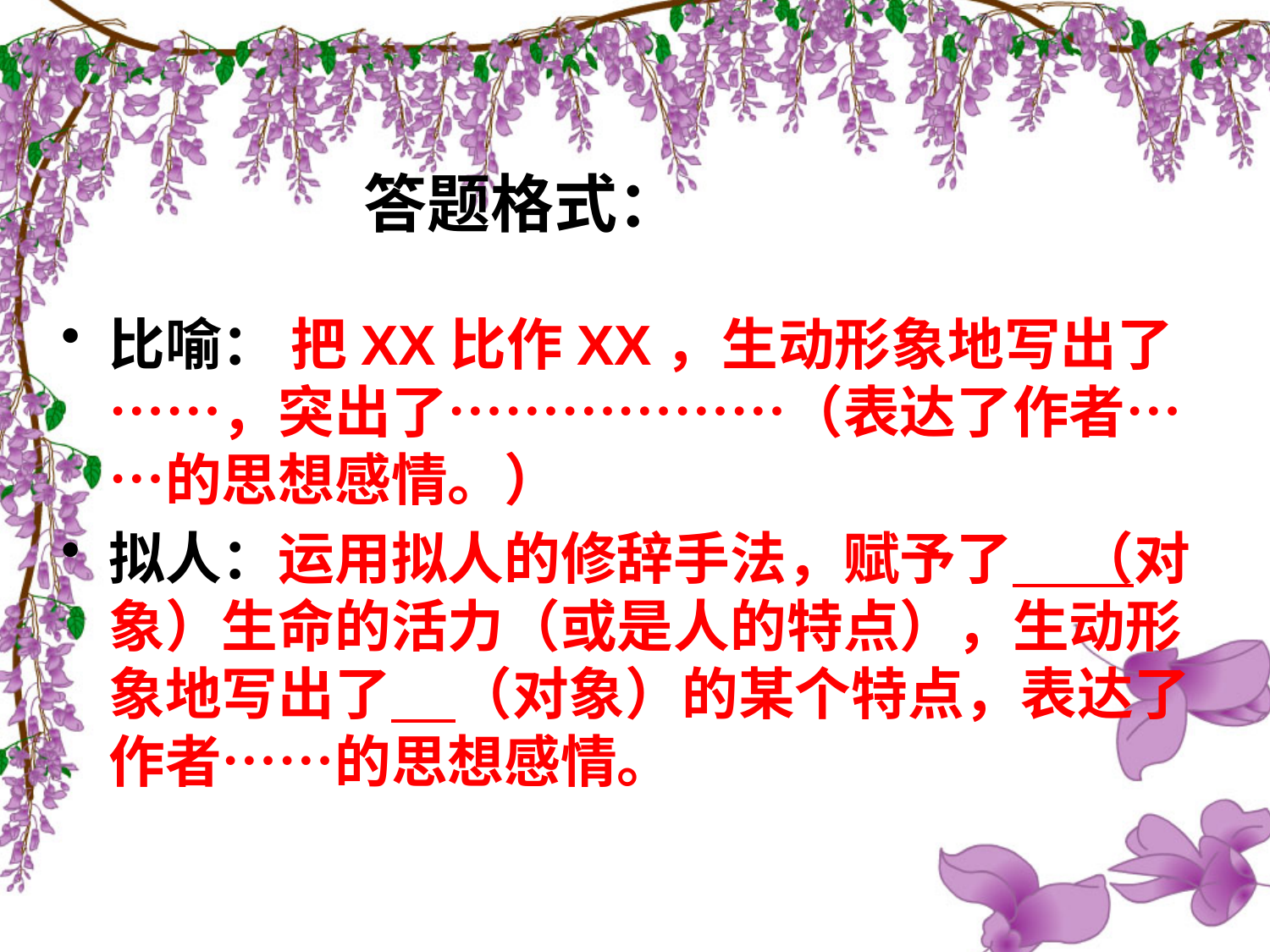

# 答题格式：
比喻： 把XX比作XX，生动形象地写出了……，突出了………………（表达了作者……的思想感情。）
拟人：运用拟人的修辞手法，赋予了     （对象）生命的活力（或是人的特点），生动形象地写出了     （对象）的某个特点，表达了作者……的思想感情。